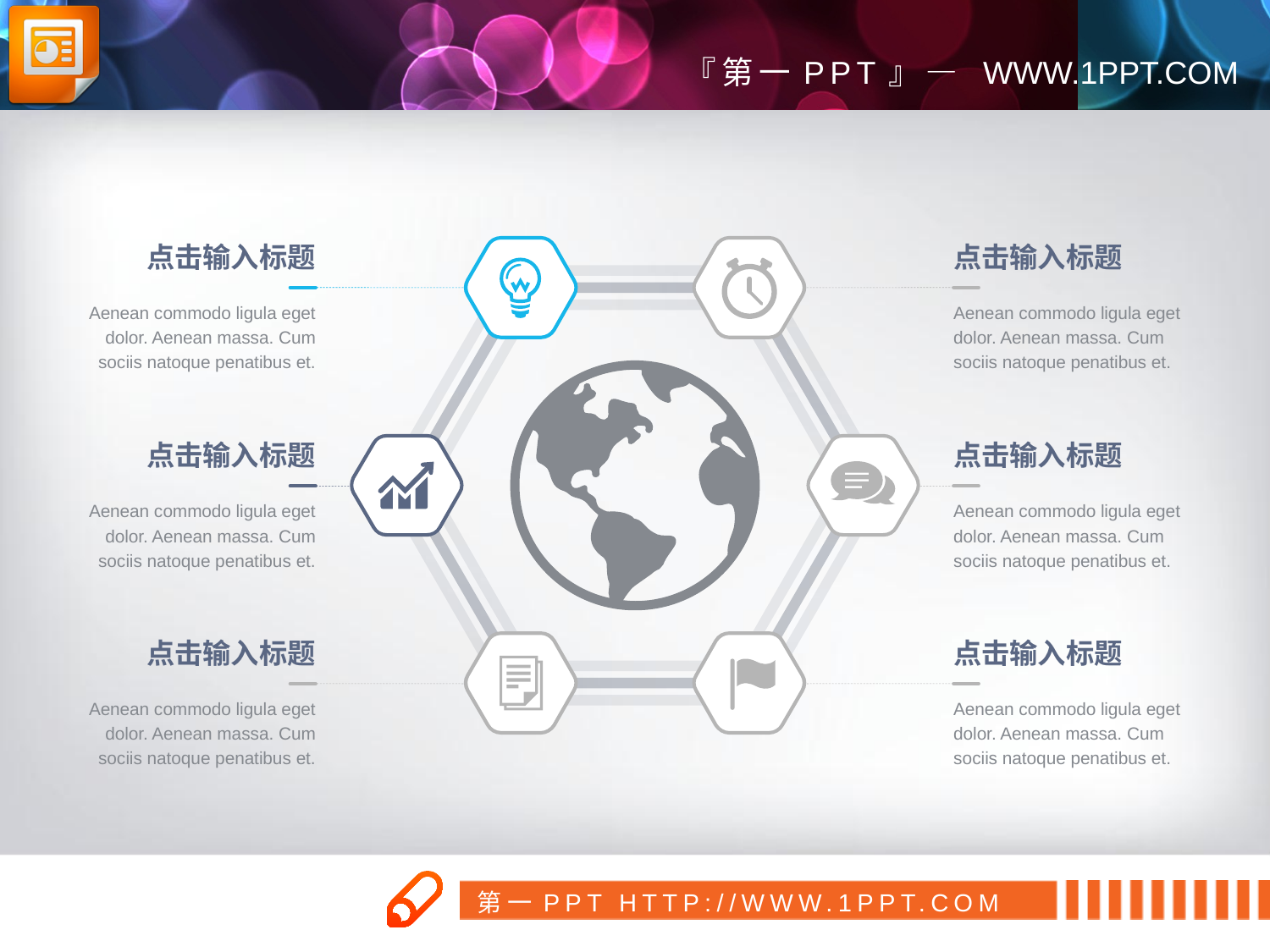

点击输入标题
点击输入标题

Aenean commodo ligula eget dolor. Aenean massa. Cum sociis natoque penatibus et.
Aenean commodo ligula eget dolor. Aenean massa. Cum sociis natoque penatibus et.

点击输入标题
点击输入标题

Aenean commodo ligula eget dolor. Aenean massa. Cum sociis natoque penatibus et.
Aenean commodo ligula eget dolor. Aenean massa. Cum sociis natoque penatibus et.

点击输入标题
点击输入标题

Aenean commodo ligula eget dolor. Aenean massa. Cum sociis natoque penatibus et.
Aenean commodo ligula eget dolor. Aenean massa. Cum sociis natoque penatibus et.